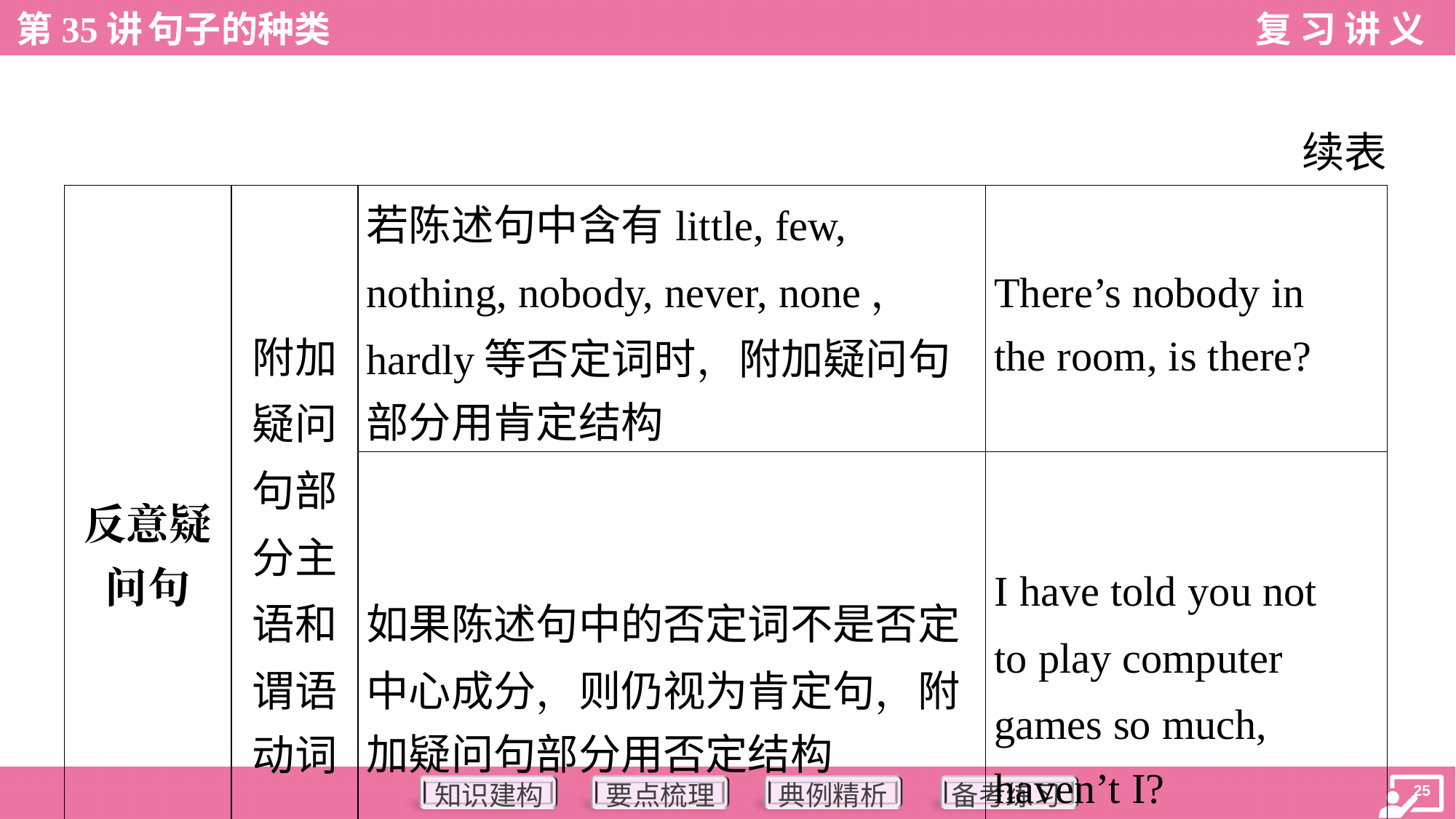

续表
| 反意疑 问句 | 附加 疑问 句部 分主 语和 谓语 动词 | 若陈述句中含有little, few, nothing, nobody, never, none， hardly等否定词时，附加疑问句 部分用肯定结构 | There’s nobody in the room, is there? |
| --- | --- | --- | --- |
|  |  | 如果陈述句中的否定词不是否定 中心成分，则仍视为肯定句，附 加疑问句部分用否定结构 | I have told you not to play computer games so much, haven’t I? |